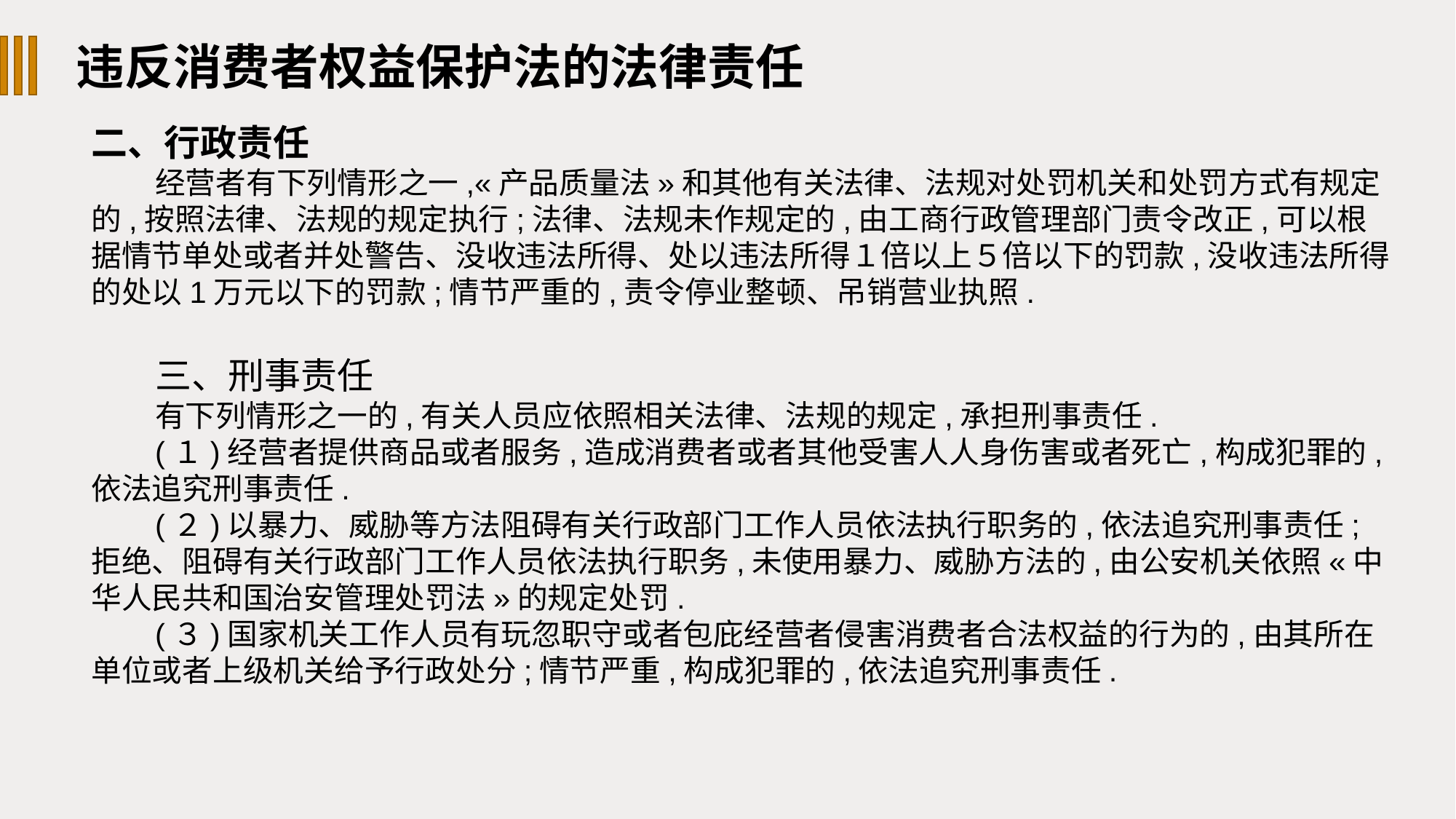

违反消费者权益保护法的法律责任

二、行政责任
经营者有下列情形之一,«产品质量法»和其他有关法律、法规对处罚机关和处罚方式有规定的,按照法律、法规的规定执行;法律、法规未作规定的,由工商行政管理部门责令改正,可以根据情节单处或者并处警告、没收违法所得、处以违法所得１倍以上５倍以下的罚款,没收违法所得的处以1万元以下的罚款;情节严重的,责令停业整顿、吊销营业执照.

三、刑事责任
有下列情形之一的,有关人员应依照相关法律、法规的规定,承担刑事责任.
(１)经营者提供商品或者服务,造成消费者或者其他受害人人身伤害或者死亡,构成犯罪的,依法追究刑事责任.
(２)以暴力、威胁等方法阻碍有关行政部门工作人员依法执行职务的,依法追究刑事责任;拒绝、阻碍有关行政部门工作人员依法执行职务,未使用暴力、威胁方法的,由公安机关依照«中华人民共和国治安管理处罚法»的规定处罚.
(３)国家机关工作人员有玩忽职守或者包庇经营者侵害消费者合法权益的行为的,由其所在单位或者上级机关给予行政处分;情节严重,构成犯罪的,依法追究刑事责任.